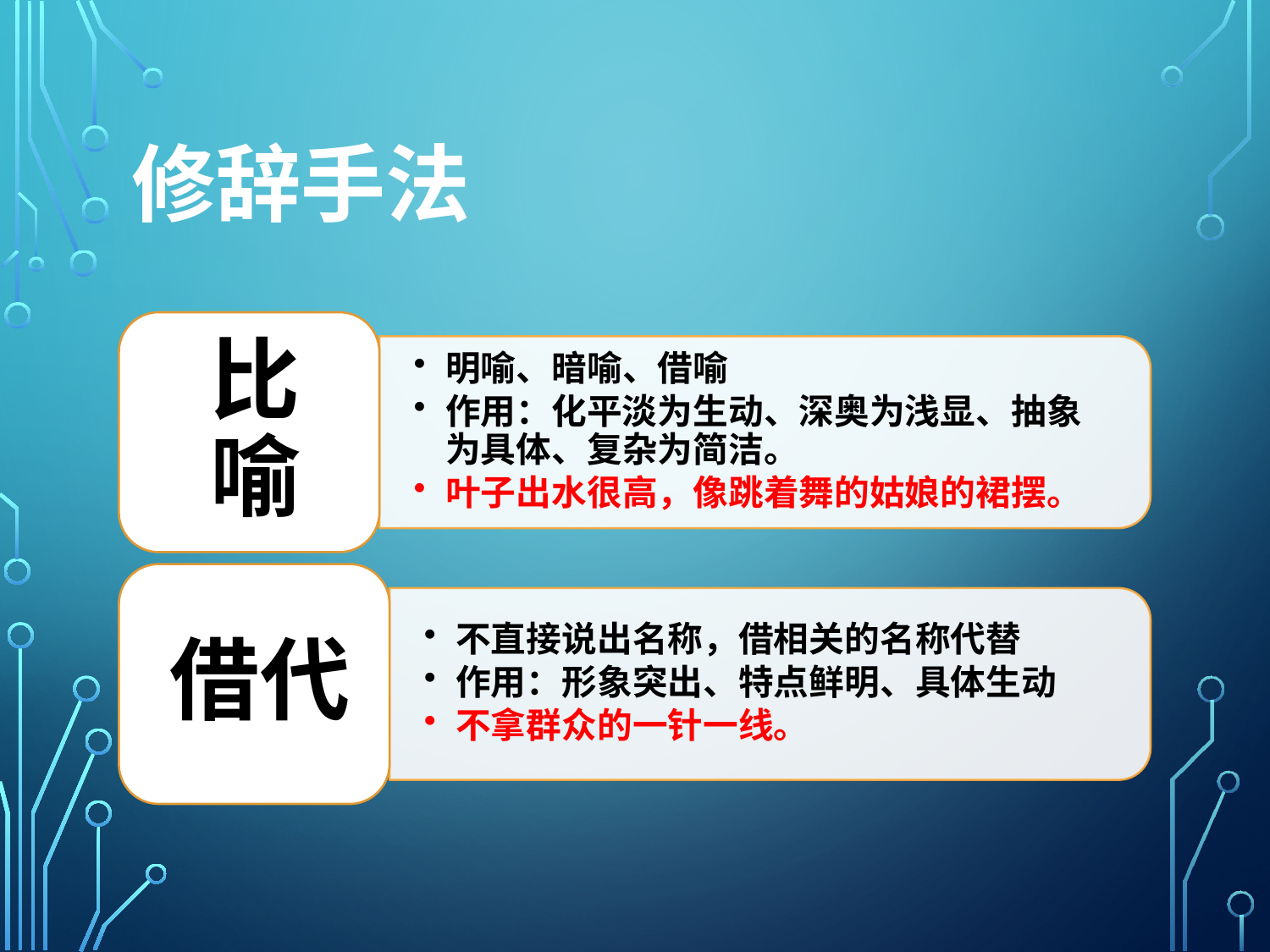

# 修辞手法
明喻、暗喻、借喻
作用：化平淡为生动、深奥为浅显、抽象为具体、复杂为简洁。
叶子出水很高，像跳着舞的姑娘的裙摆。
比喻
不直接说出名称，借相关的名称代替
作用：形象突出、特点鲜明、具体生动
不拿群众的一针一线。
借代